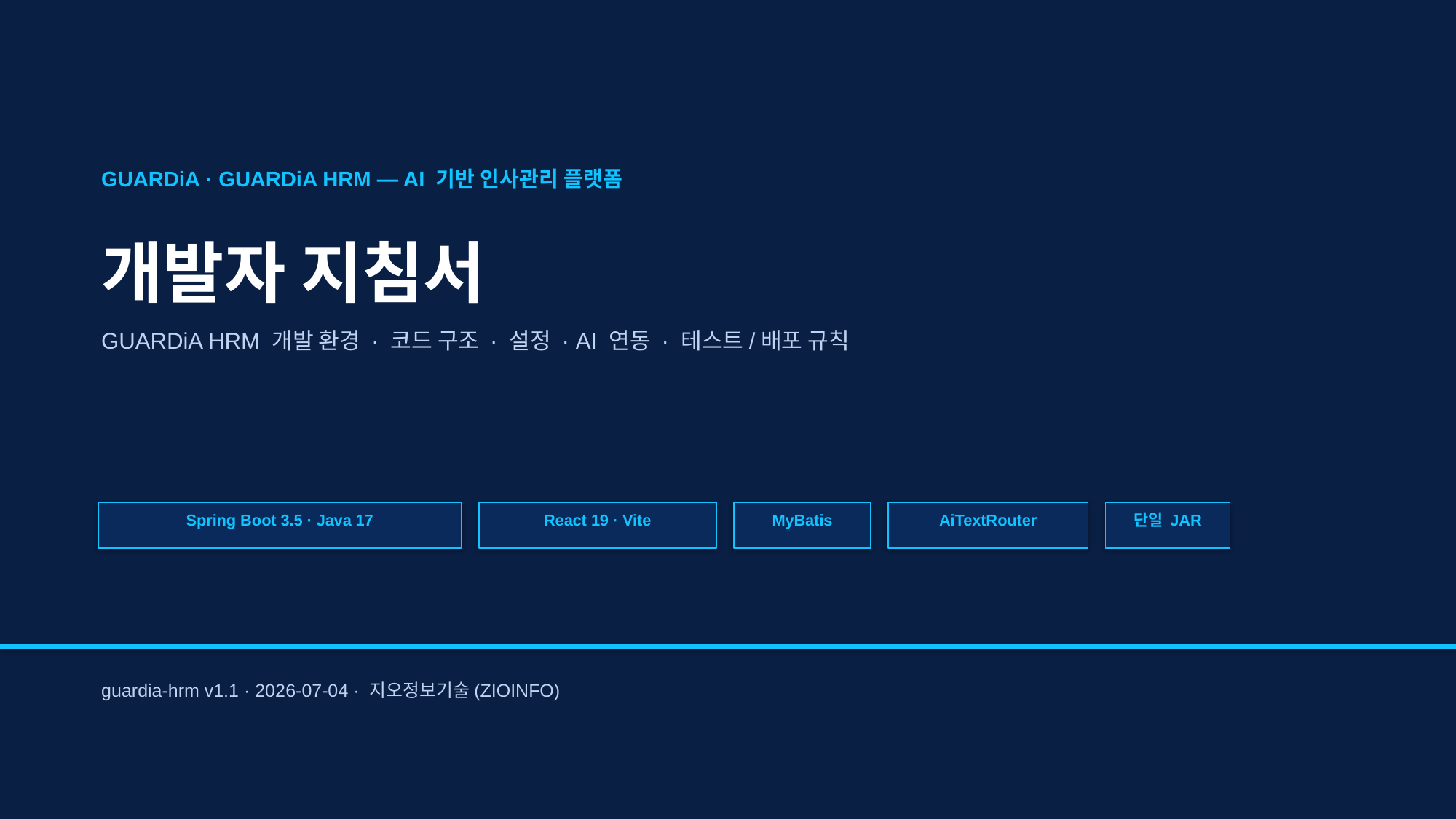

GUARDiA · GUARDiA HRM — AI 기반 인사관리 플랫폼
개발자 지침서
GUARDiA HRM 개발 환경 · 코드 구조 · 설정 · AI 연동 · 테스트/배포 규칙

Spring Boot 3.5 · Java 17
React 19 · Vite
MyBatis
AiTextRouter
단일 JAR

guardia-hrm v1.1 · 2026-07-04 · 지오정보기술(ZIOINFO)